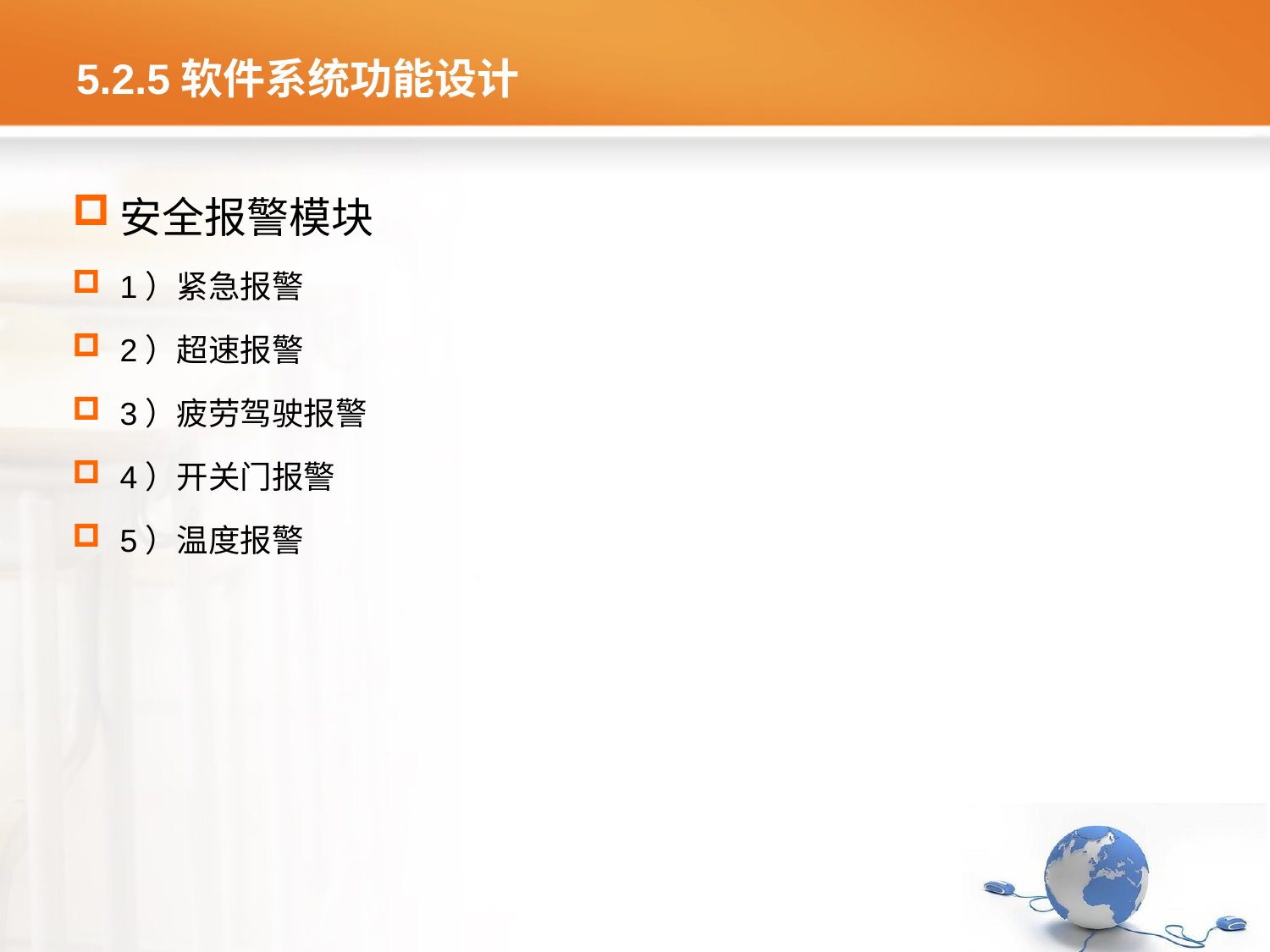

# 5.2.5软件系统功能设计
安全报警模块
1）紧急报警
2）超速报警
3）疲劳驾驶报警
4）开关门报警
5）温度报警